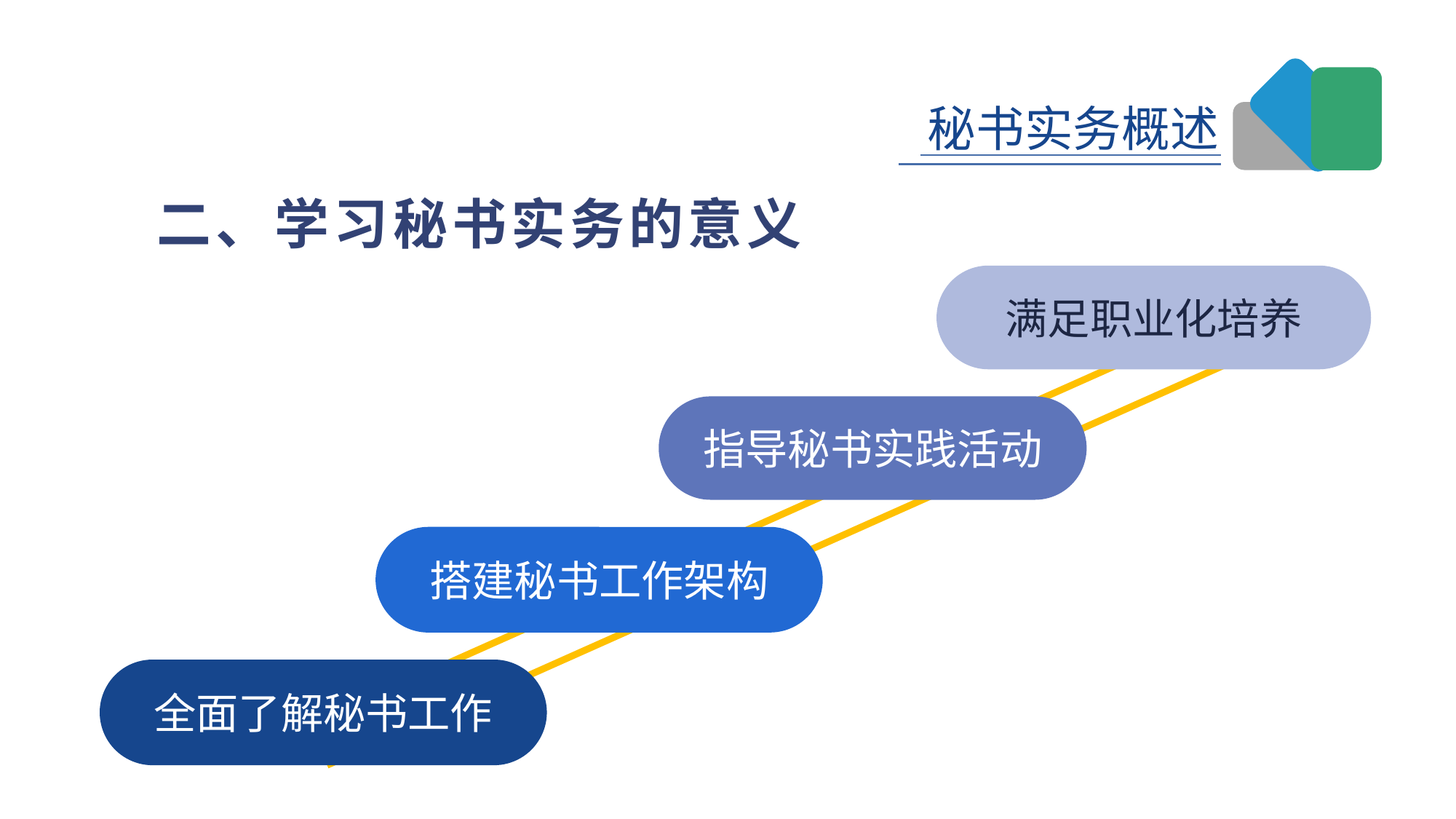

二、学习秘书实务的意义
满足职业化培养
指导秘书实践活动
搭建秘书工作架构
全面了解秘书工作
21